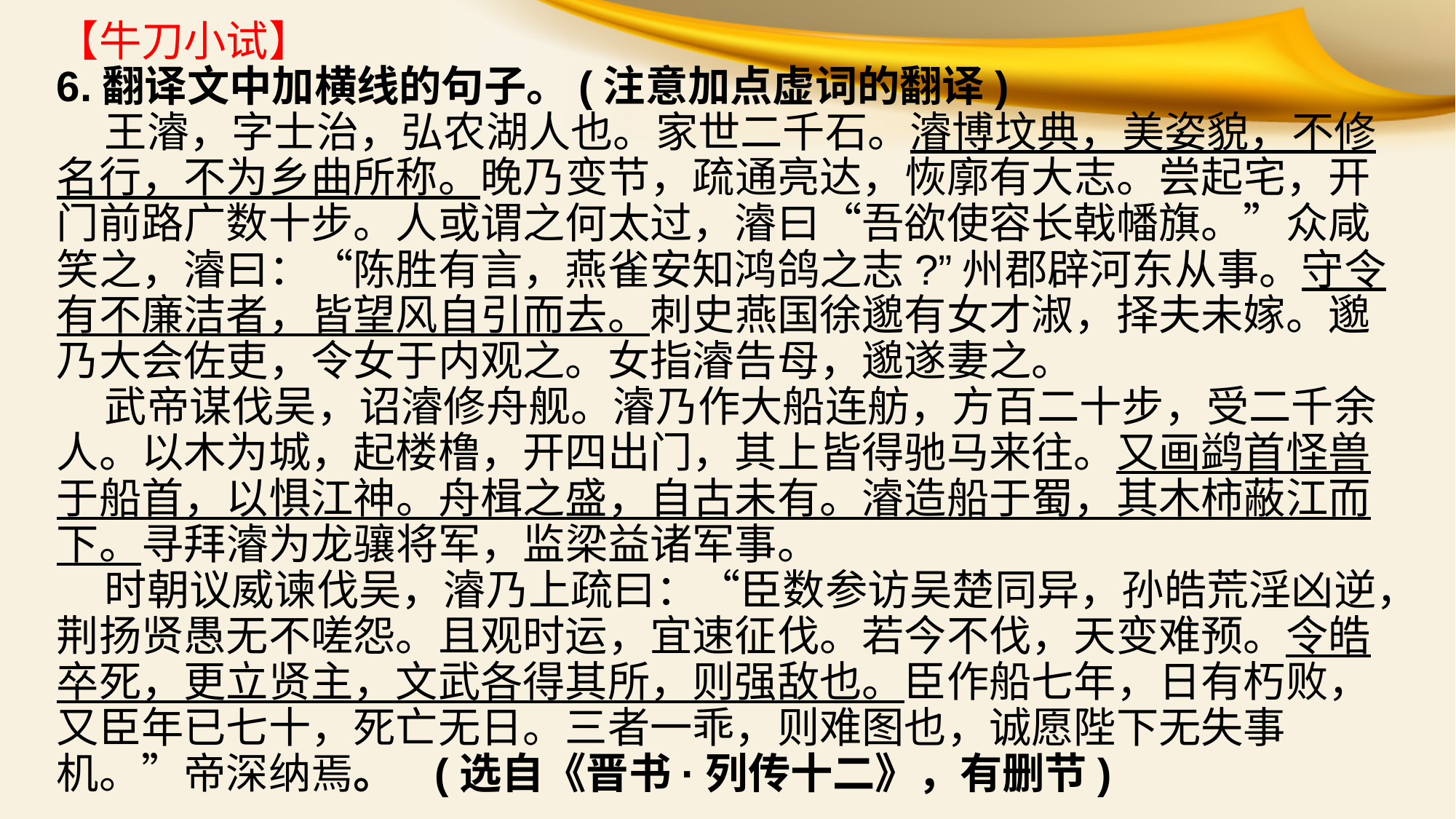

【牛刀小试】
6.翻译文中加横线的句子。(注意加点虚词的翻译)
    王濬，字士治，弘农湖人也。家世二千石。濬博坟典，美姿貌，不修名行，不为乡曲所称。晚乃变节，疏通亮达，恢廓有大志。尝起宅，开门前路广数十步。人或谓之何太过，濬曰“吾欲使容长戟幡旗。”众咸笑之，濬曰：“陈胜有言，燕雀安知鸿鸽之志?”州郡辟河东从事。守令有不廉洁者，皆望风自引而去。刺史燕国徐邈有女才淑，择夫未嫁。邈乃大会佐吏，令女于内观之。女指濬告母，邈遂妻之。
    武帝谋伐吴，诏濬修舟舰。濬乃作大船连舫，方百二十步，受二千余人。以木为城，起楼橹，开四出门，其上皆得驰马来往。又画鹢首怪兽于船首，以惧江神。舟楫之盛，自古未有。濬造船于蜀，其木柿蔽江而下。寻拜濬为龙骧将军，监梁益诸军事。
    时朝议威谏伐吴，濬乃上疏曰：“臣数参访吴楚同异，孙皓荒淫凶逆，荆扬贤愚无不嗟怨。且观时运，宜速征伐。若今不伐，天变难预。令皓卒死，更立贤主，文武各得其所，则强敌也。臣作船七年，日有朽败，又臣年已七十，死亡无日。三者一乖，则难图也，诚愿陛下无失事机。”帝深纳焉。   (选自《晋书·列传十二》，有删节)